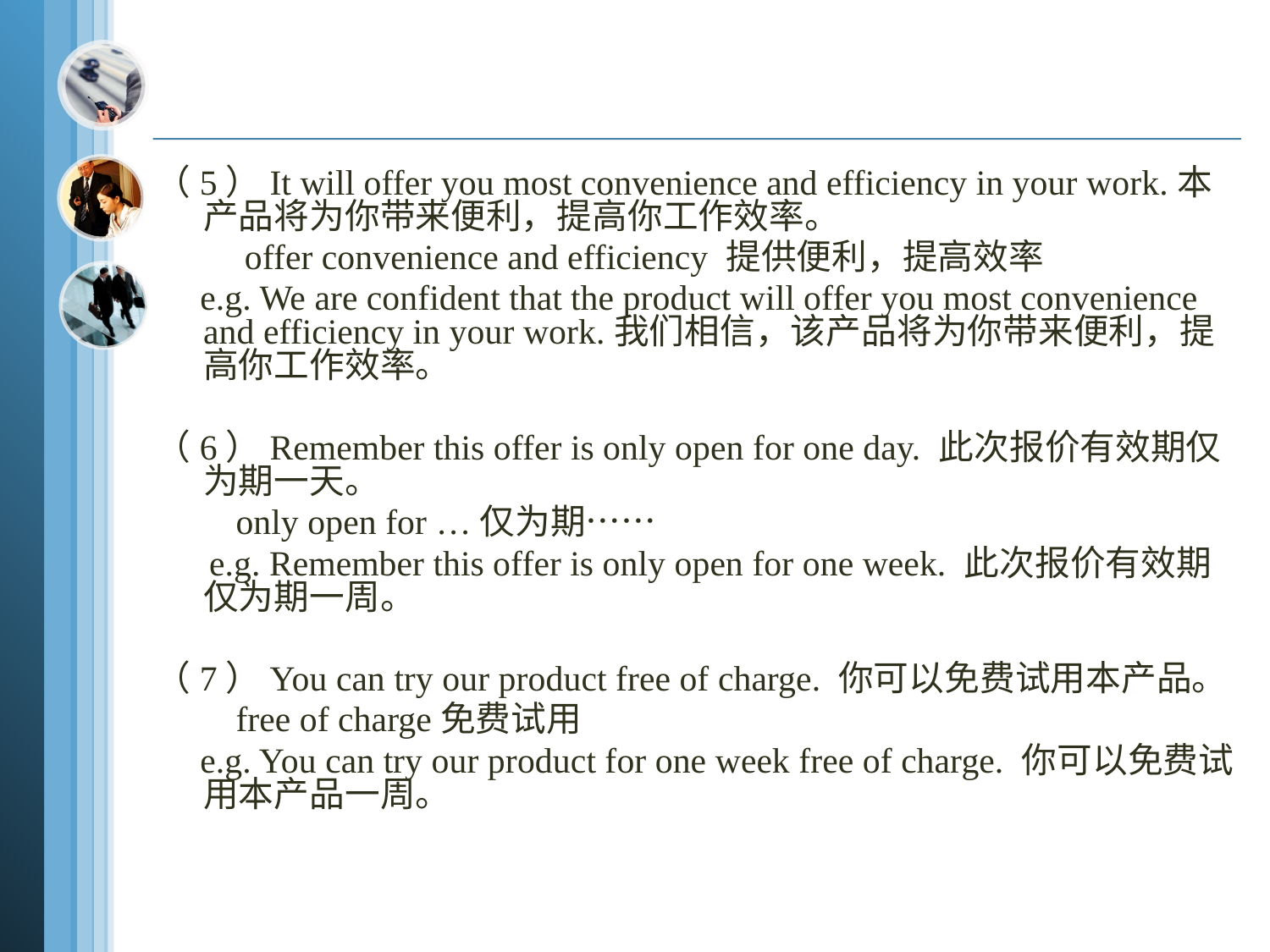

#
（5）It will offer you most convenience and efficiency in your work.本产品将为你带来便利，提高你工作效率。
          offer convenience and efficiency 提供便利，提高效率
     e.g. We are confident that the product will offer you most convenience and efficiency in your work.我们相信，该产品将为你带来便利，提高你工作效率。

（6）Remember this offer is only open for one day. 此次报价有效期仅为期一天。
         only open for …仅为期……
      e.g. Remember this offer is only open for one week. 此次报价有效期仅为期一周。

（7）You can try our product free of charge. 你可以免费试用本产品。
         free of charge免费试用
     e.g. You can try our product for one week free of charge. 你可以免费试用本产品一周。